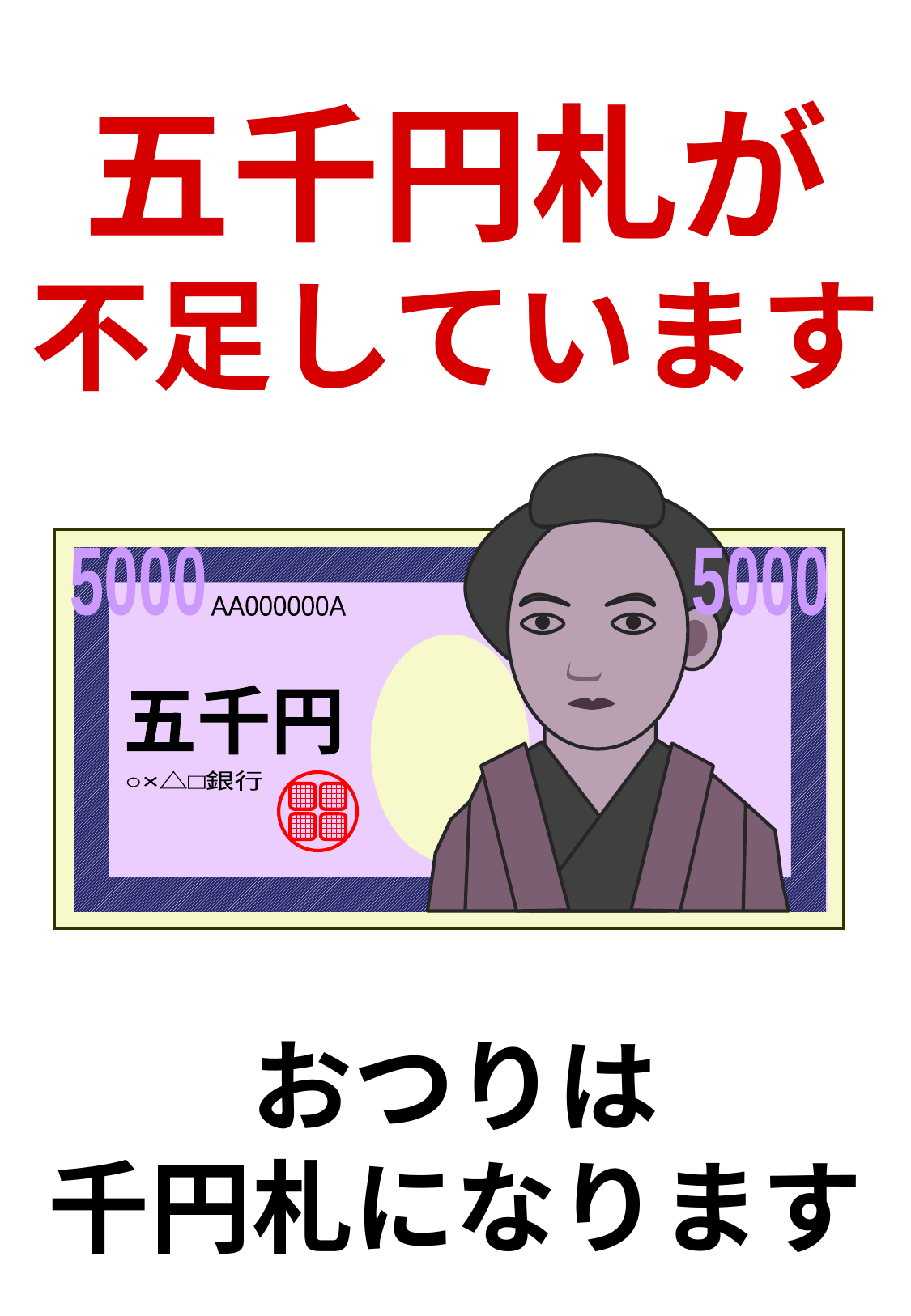

五千円札が
不足しています

5000
5000

AA000000A

五千円
○×△□銀行

おつりは
千円札になります